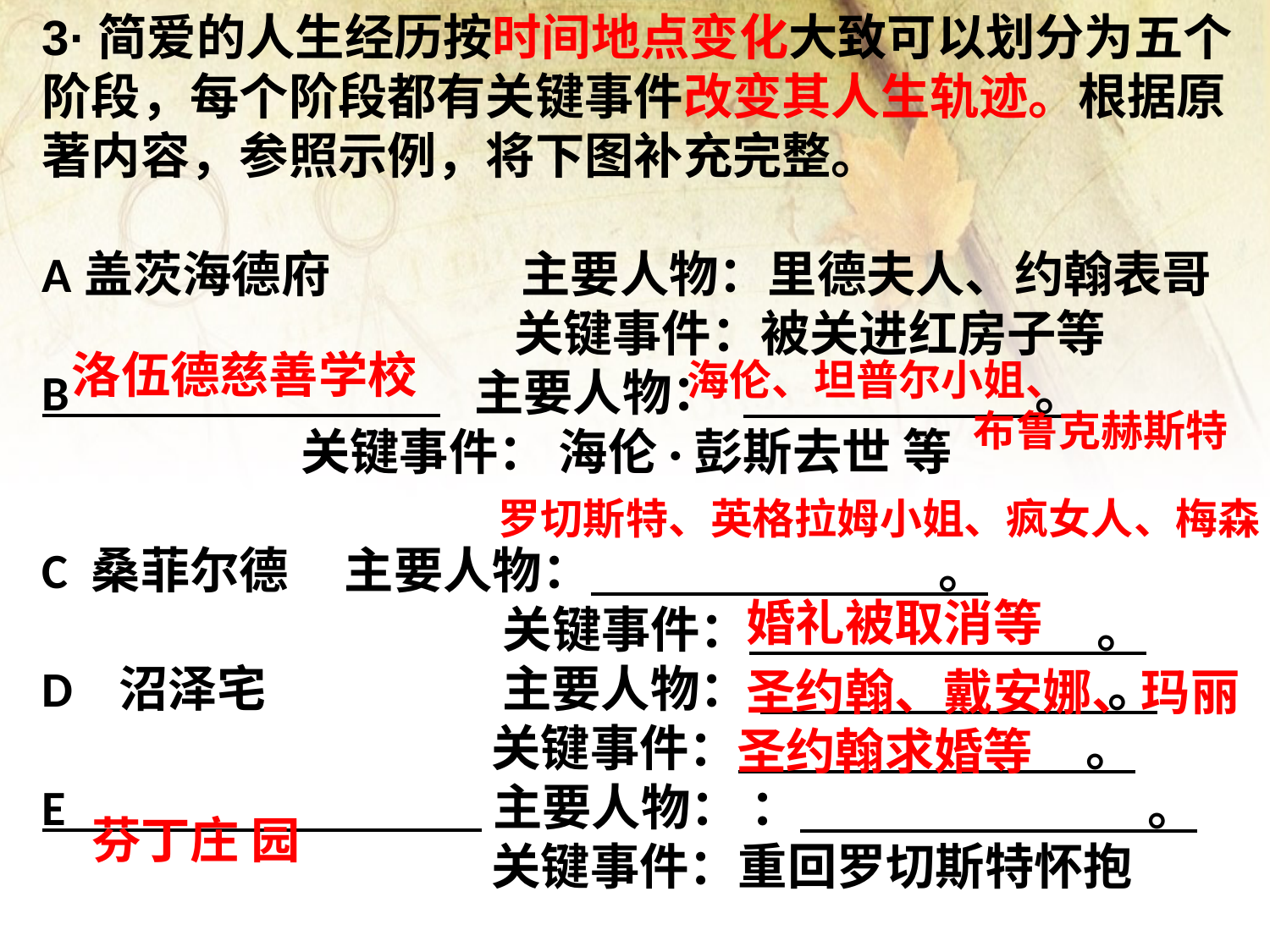

3·简爱的人生经历按时间地点变化大致可以划分为五个阶段，每个阶段都有关键事件改变其人生轨迹。根据原著内容，参照示例，将下图补充完整。

A盖茨海德府                 主要人物：里德夫人、约翰表哥
                                         关键事件：被关进红房子等
B                                   主要人物：                            。
                      关键事件： 海伦·彭斯去世 等

C 桑菲尔德     主要人物：                               。
                                        关键事件：                               。
D   沼泽宅                     主要人物：                                。
                                       关键事件：                               。
E                                     主要人物： ：                               。
                                       关键事件：重回罗切斯特怀抱
洛伍德慈善学校
海伦、坦普尔小姐、
                             布鲁克赫斯特
罗切斯特、英格拉姆小姐、疯女人、梅森
婚礼被取消等
圣约翰、戴安娜、玛丽
圣约翰求婚等
芬丁庄 园